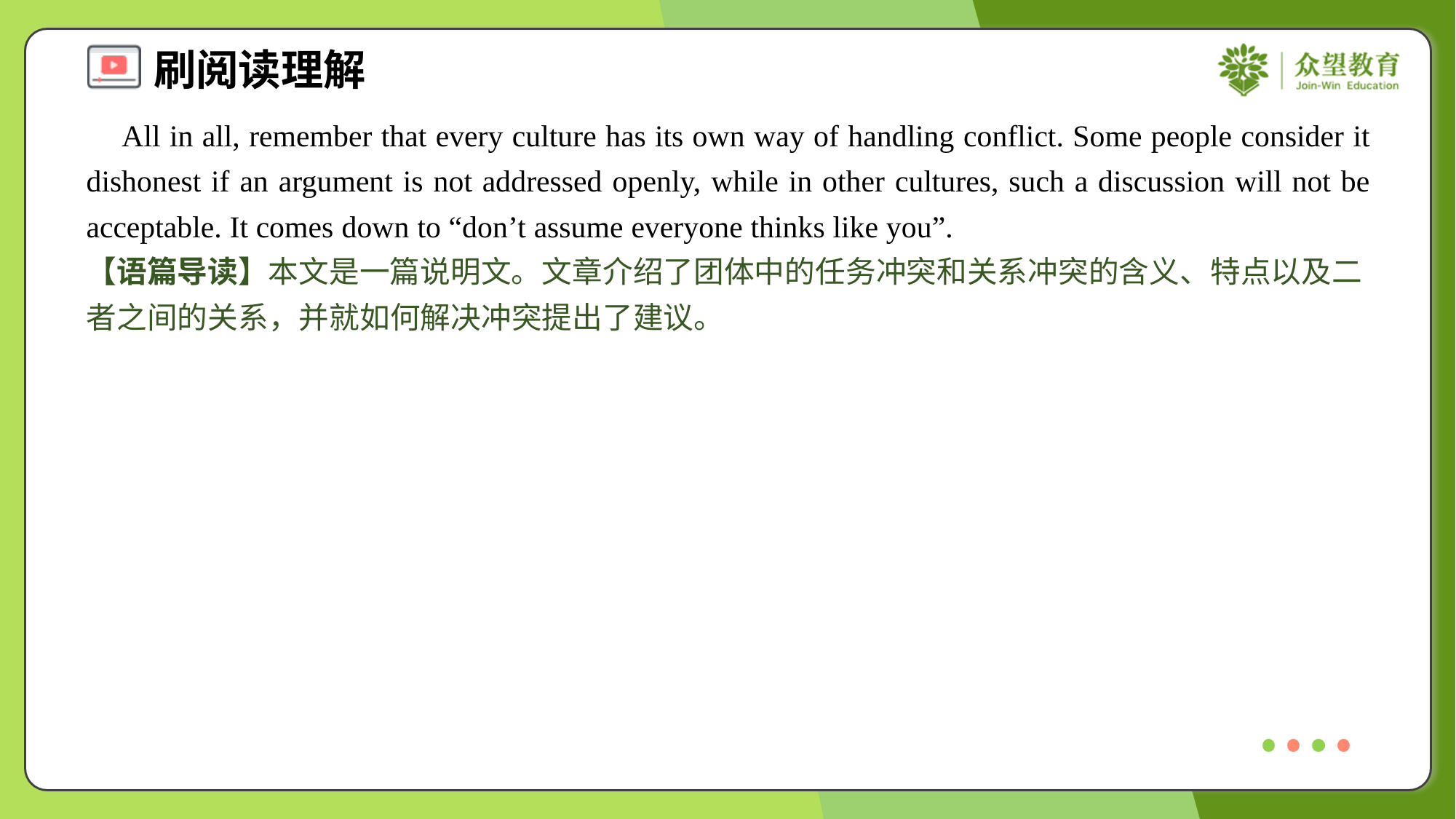

All in all, remember that every culture has its own way of handling conflict. Some people consider it dishonest if an argument is not addressed openly, while in other cultures, such a discussion will not be acceptable. It comes down to “don’t assume everyone thinks like you”.
【语篇导读】本文是一篇说明文。文章介绍了团体中的任务冲突和关系冲突的含义、特点以及二者之间的关系，并就如何解决冲突提出了建议。